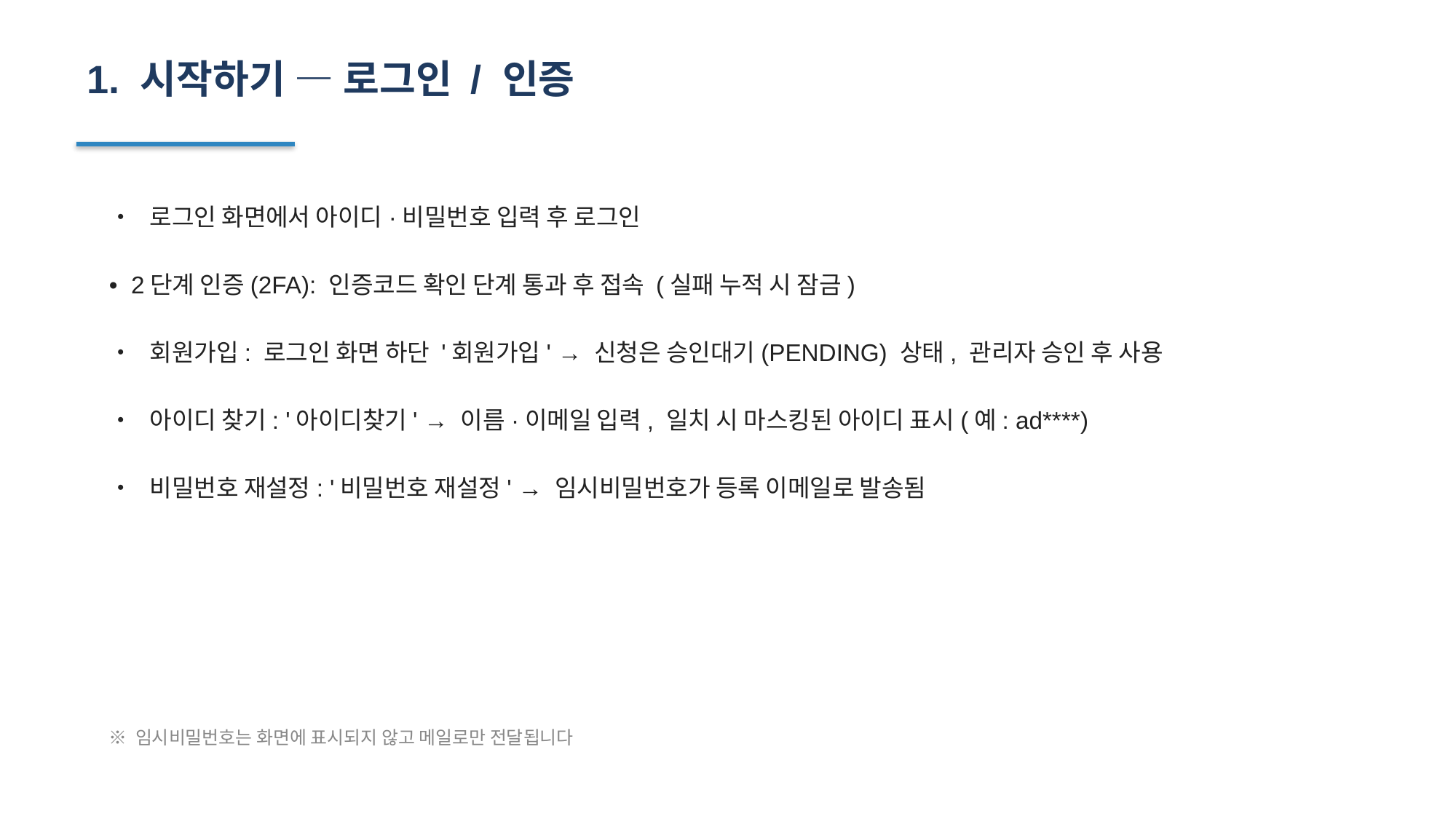

1. 시작하기 — 로그인 / 인증

•  로그인 화면에서 아이디·비밀번호 입력 후 로그인
•  2단계 인증(2FA): 인증코드 확인 단계 통과 후 접속 (실패 누적 시 잠금)
•  회원가입: 로그인 화면 하단 '회원가입' → 신청은 승인대기(PENDING) 상태, 관리자 승인 후 사용
•  아이디 찾기: '아이디찾기' → 이름·이메일 입력, 일치 시 마스킹된 아이디 표시(예: ad****)
•  비밀번호 재설정: '비밀번호 재설정' → 임시비밀번호가 등록 이메일로 발송됨
※ 임시비밀번호는 화면에 표시되지 않고 메일로만 전달됩니다